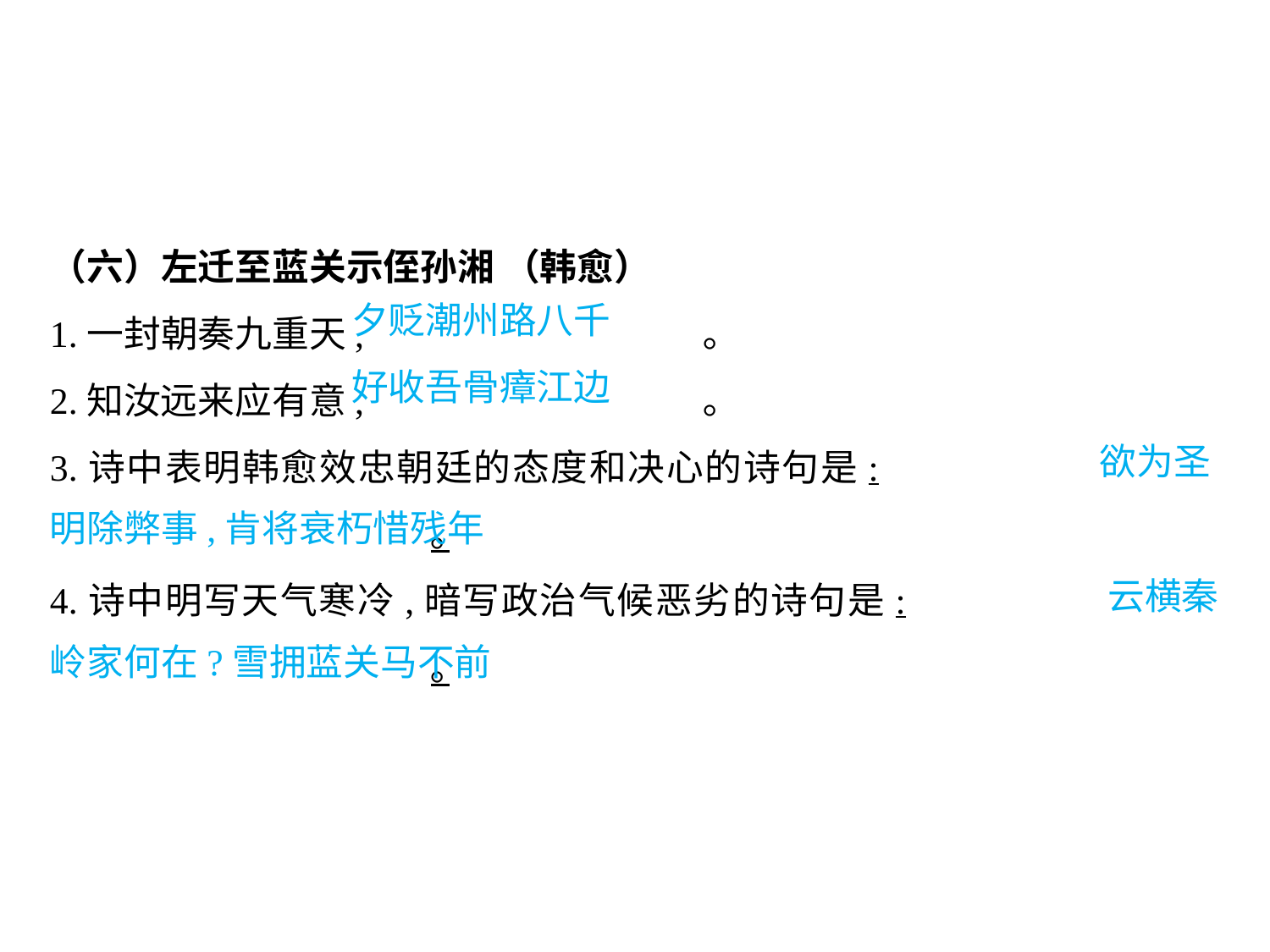

（六）左迁至蓝关示侄孙湘 （韩愈）
1.一封朝奏九重天,			 ｡
2.知汝远来应有意,			 ｡
3.诗中表明韩愈效忠朝廷的态度和决心的诗句是:						｡
4.诗中明写天气寒冷,暗写政治气候恶劣的诗句是:						｡
夕贬潮州路八千
好收吾骨瘴江边
								   欲为圣明除弊事,肯将衰朽惜残年
								    云横秦岭家何在?雪拥蓝关马不前